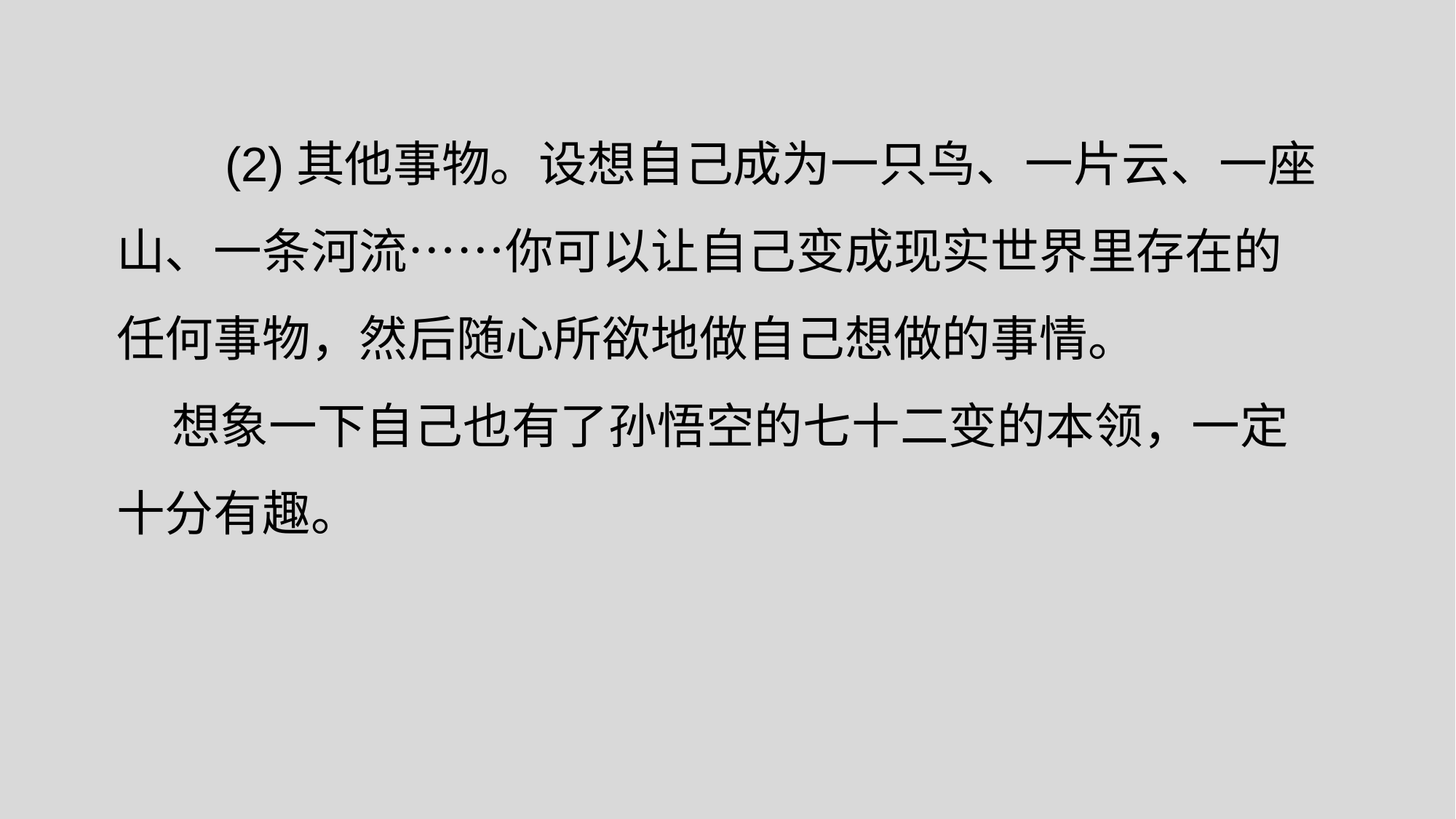

(2)其他事物。设想自己成为一只鸟、一片云、一座山、一条河流……你可以让自己变成现实世界里存在的任何事物，然后随心所欲地做自己想做的事情。
    想象一下自己也有了孙悟空的七十二变的本领，一定十分有趣。